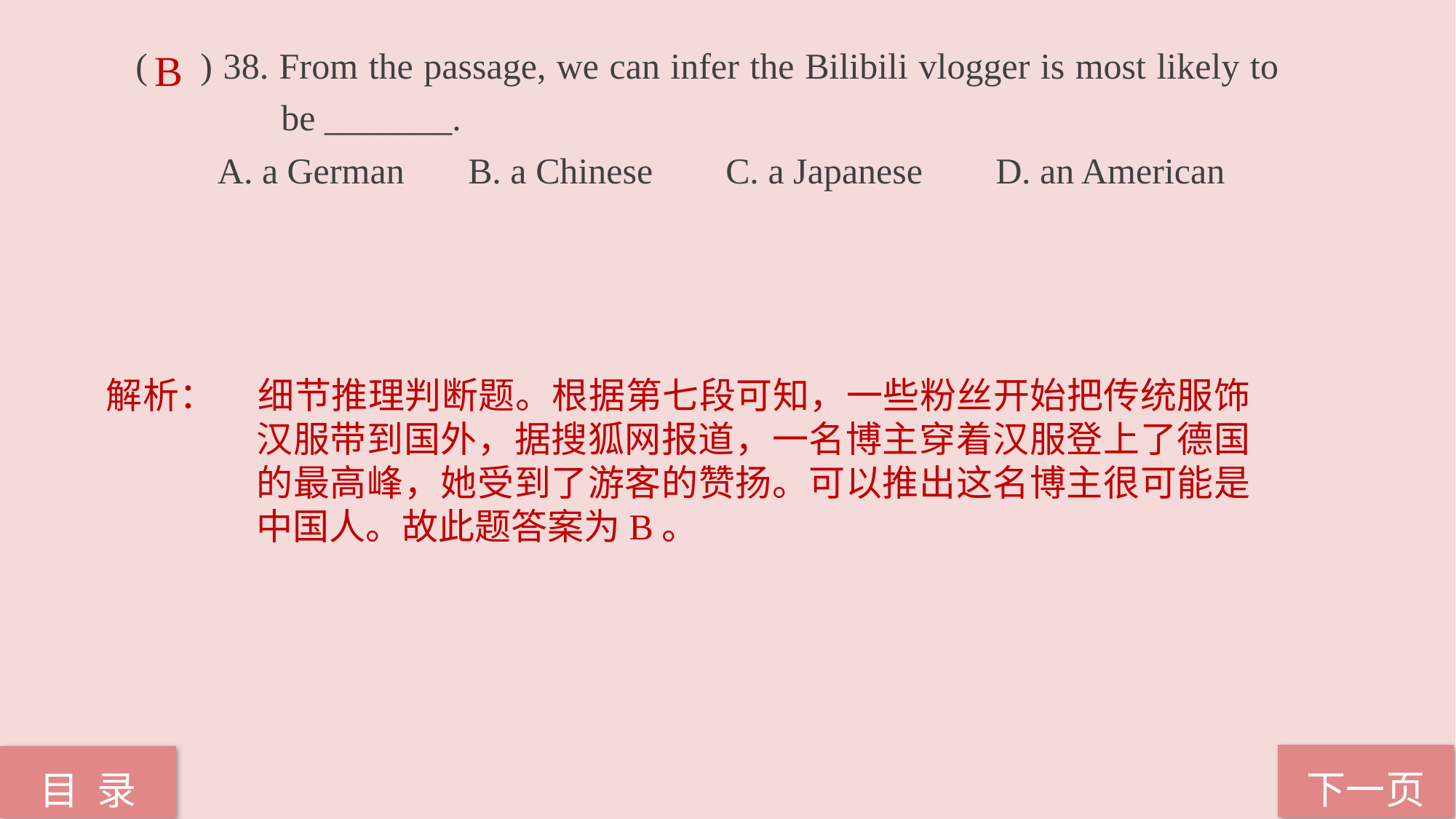

(     ) 38. From the passage, we can infer the Bilibili vlogger is most likely to 	    be _______.
         A. a German       B. a Chinese        C. a Japanese        D. an American

B
解析：	细节推理判断题。根据第七段可知，一些粉丝开始把传统服饰汉服带到国外，据搜狐网报道，一名博主穿着汉服登上了德国的最高峰，她受到了游客的赞扬。可以推出这名博主很可能是中国人。故此题答案为B。